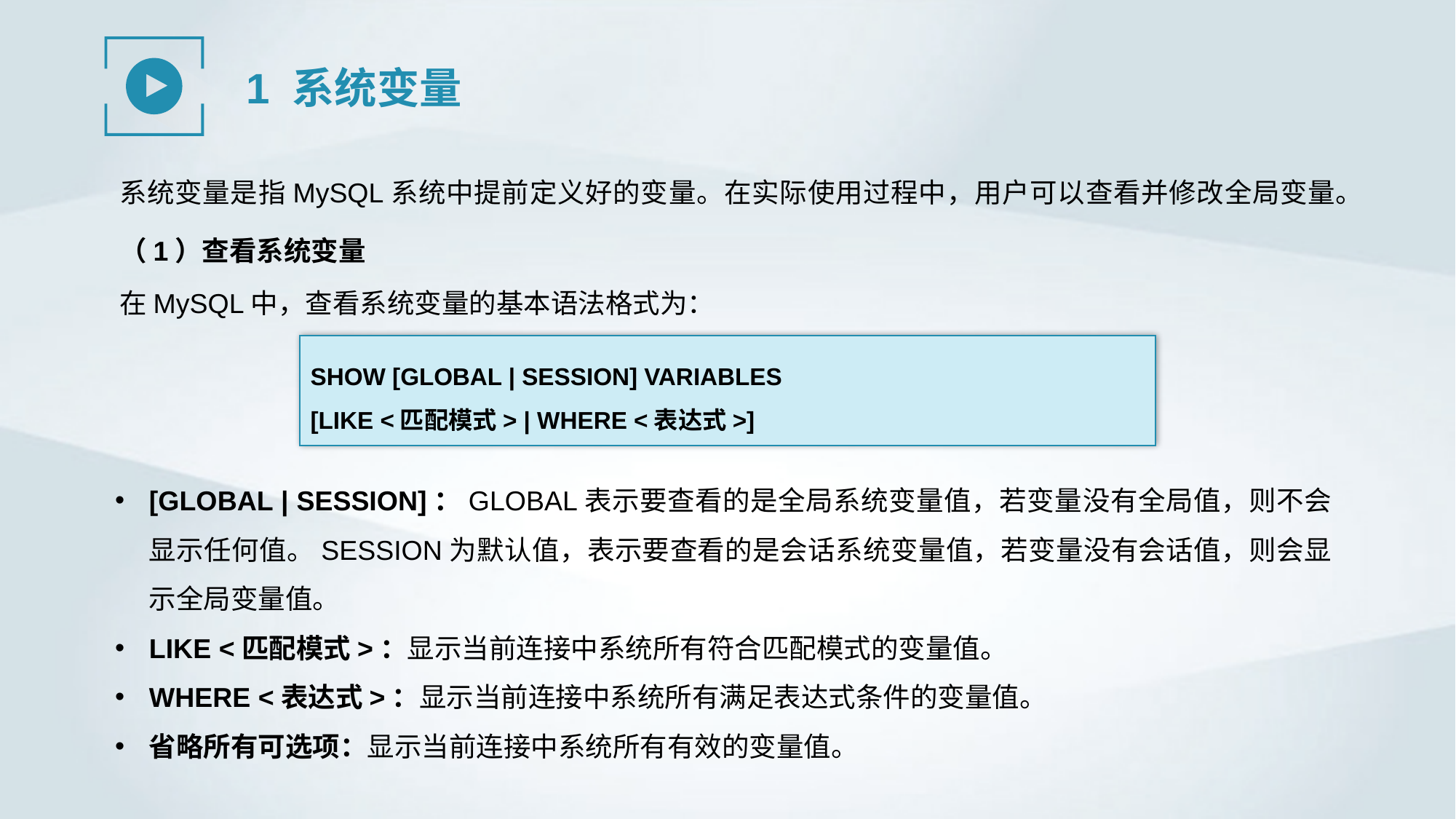

1 系统变量
系统变量是指MySQL系统中提前定义好的变量。在实际使用过程中，用户可以查看并修改全局变量。
（1）查看系统变量
在MySQL中，查看系统变量的基本语法格式为：
SHOW [GLOBAL | SESSION] VARIABLES
[LIKE <匹配模式> | WHERE <表达式>]
[GLOBAL | SESSION]：GLOBAL表示要查看的是全局系统变量值，若变量没有全局值，则不会显示任何值。SESSION为默认值，表示要查看的是会话系统变量值，若变量没有会话值，则会显示全局变量值。
LIKE <匹配模式>：显示当前连接中系统所有符合匹配模式的变量值。
WHERE <表达式>：显示当前连接中系统所有满足表达式条件的变量值。
省略所有可选项：显示当前连接中系统所有有效的变量值。